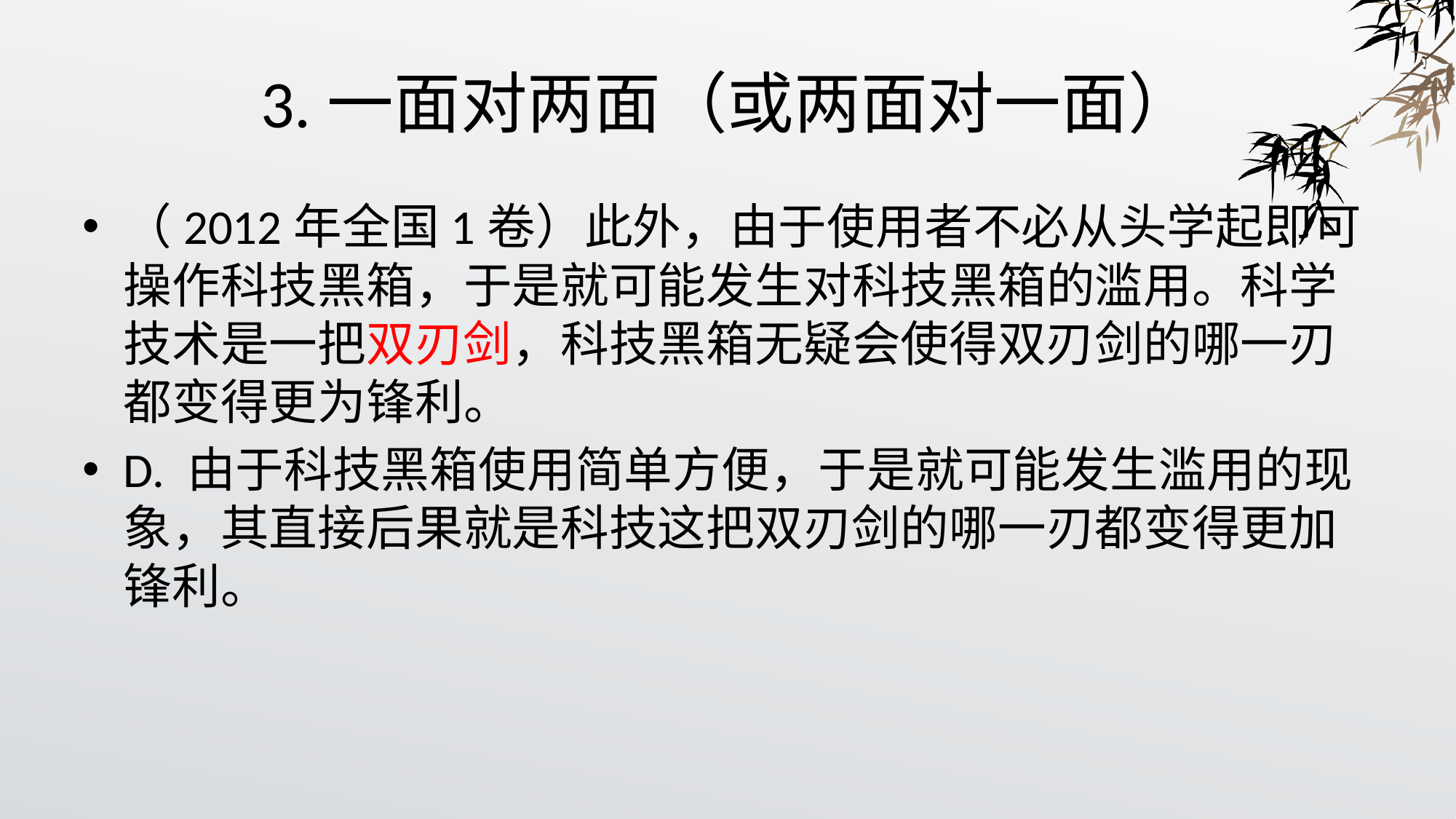

# 3.一面对两面（或两面对一面）
（2012年全国1卷）此外，由于使用者不必从头学起即可操作科技黑箱，于是就可能发生对科技黑箱的滥用。科学技术是一把双刃剑，科技黑箱无疑会使得双刃剑的哪一刃都变得更为锋利。
D. 由于科技黑箱使用简单方便，于是就可能发生滥用的现象，其直接后果就是科技这把双刃剑的哪一刃都变得更加锋利。